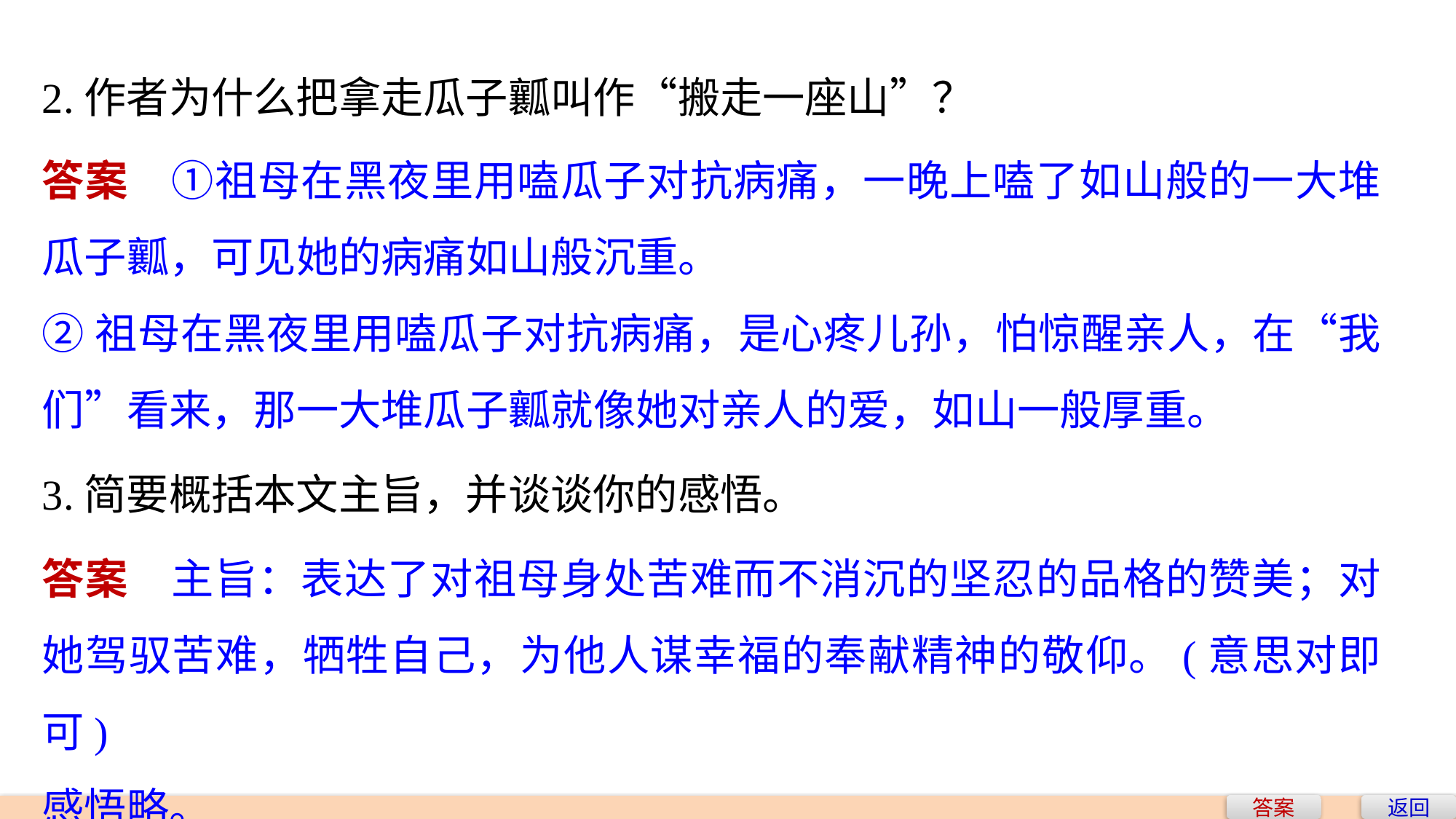

2.作者为什么把拿走瓜子瓤叫作“搬走一座山”？
答案　①祖母在黑夜里用嗑瓜子对抗病痛，一晚上嗑了如山般的一大堆瓜子瓤，可见她的病痛如山般沉重。
②祖母在黑夜里用嗑瓜子对抗病痛，是心疼儿孙，怕惊醒亲人，在“我们”看来，那一大堆瓜子瓤就像她对亲人的爱，如山一般厚重。
3.简要概括本文主旨，并谈谈你的感悟。
答案　主旨：表达了对祖母身处苦难而不消沉的坚忍的品格的赞美；对她驾驭苦难，牺牲自己，为他人谋幸福的奉献精神的敬仰。(意思对即可)
感悟略。
答案
返回